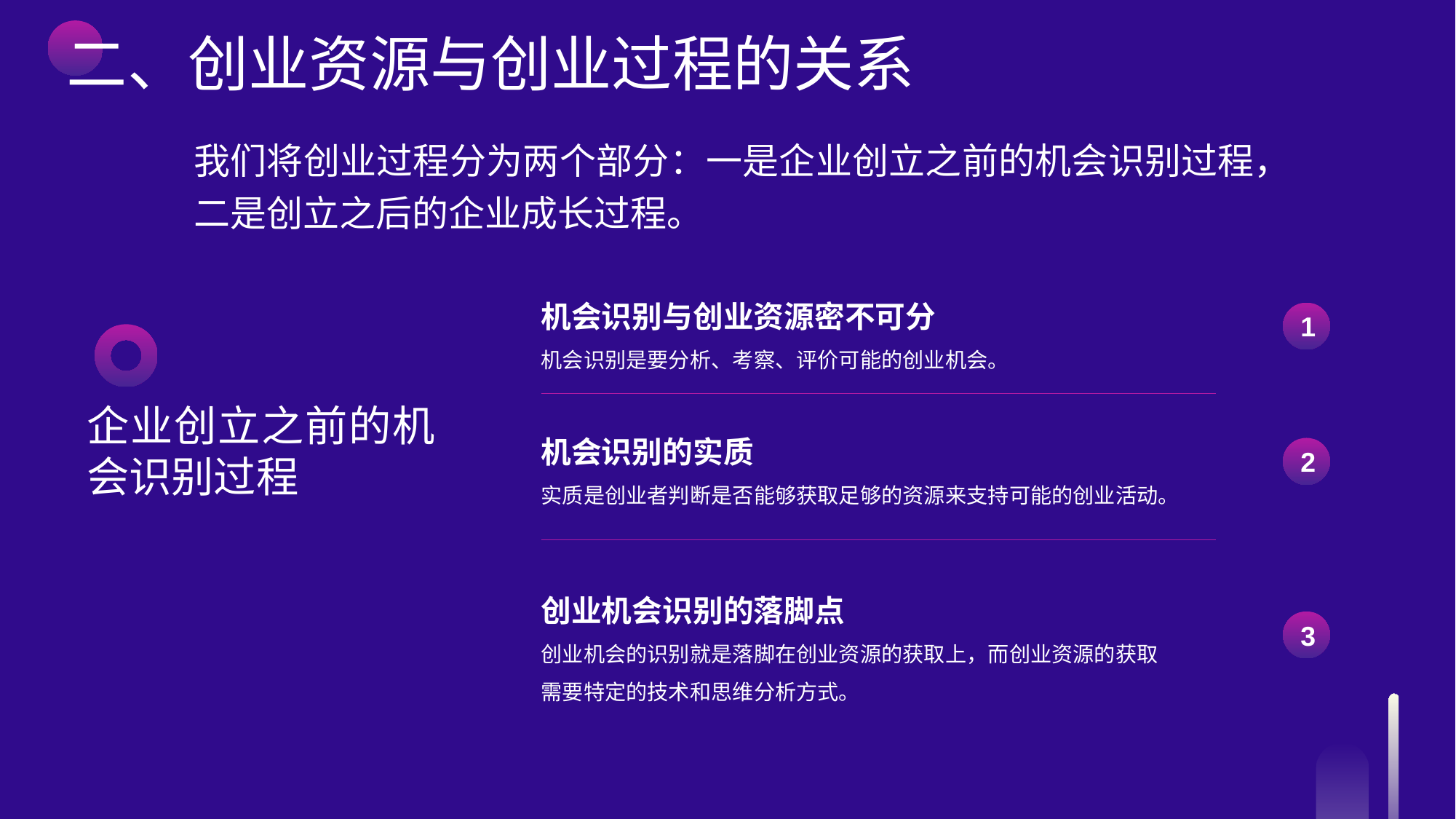

二、创业资源与创业过程的关系

我们将创业过程分为两个部分：一是企业创立之前的机会识别过程，二是创立之后的企业成长过程。
机会识别与创业资源密不可分
机会识别是要分析、考察、评价可能的创业机会。
1

企业创立之前的机会识别过程
机会识别的实质
实质是创业者判断是否能够获取足够的资源来支持可能的创业活动。
2
创业机会识别的落脚点
创业机会的识别就是落脚在创业资源的获取上，而创业资源的获取需要特定的技术和思维分析方式。
3